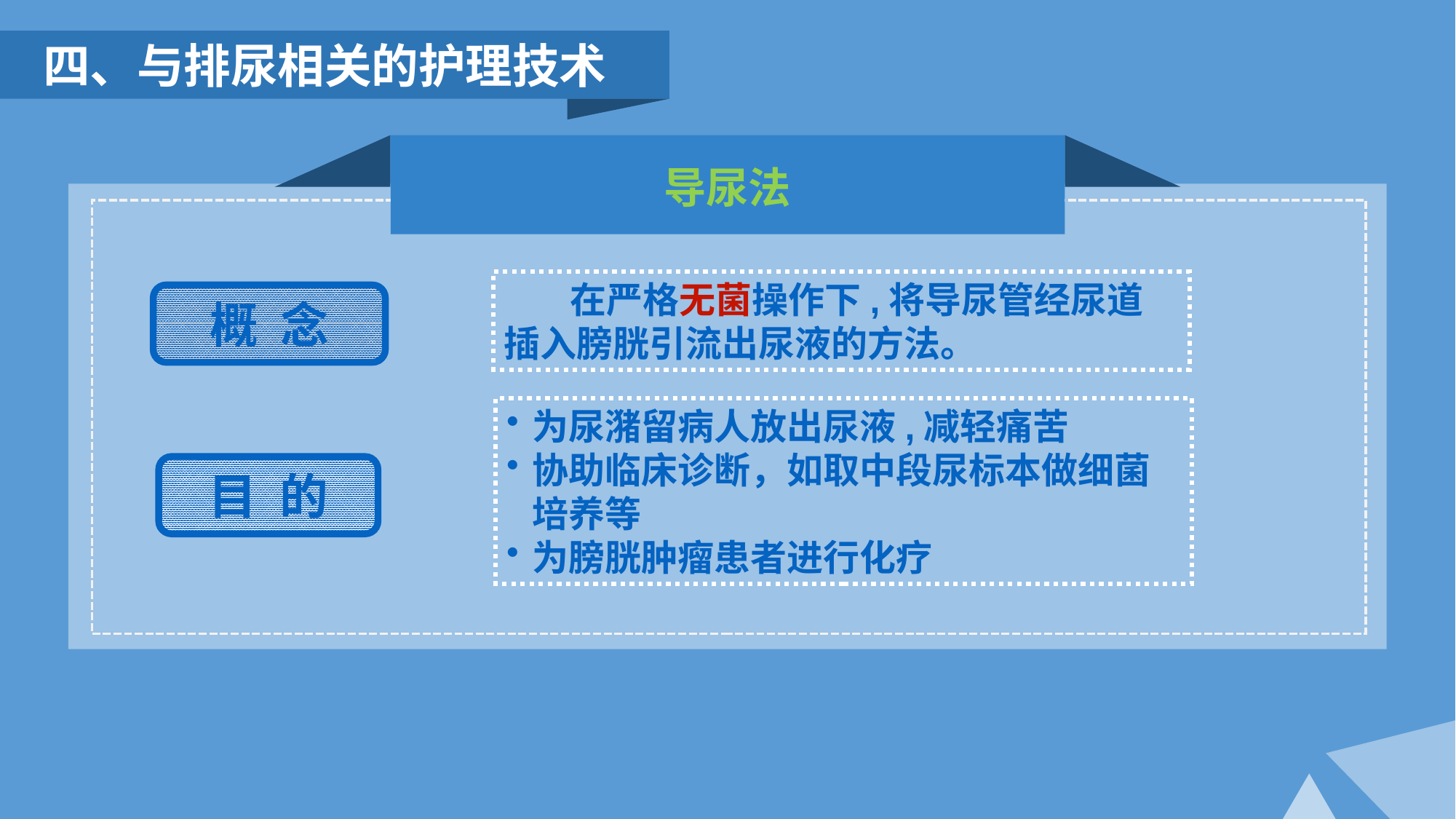

四、与排尿相关的护理技术

导尿法

       在严格无菌操作下,将导尿管经尿道插入膀胱引流出尿液的方法。
概  念
为尿潴留病人放出尿液,减轻痛苦
协助临床诊断，如取中段尿标本做细菌培养等
为膀胱肿瘤患者进行化疗
目  的